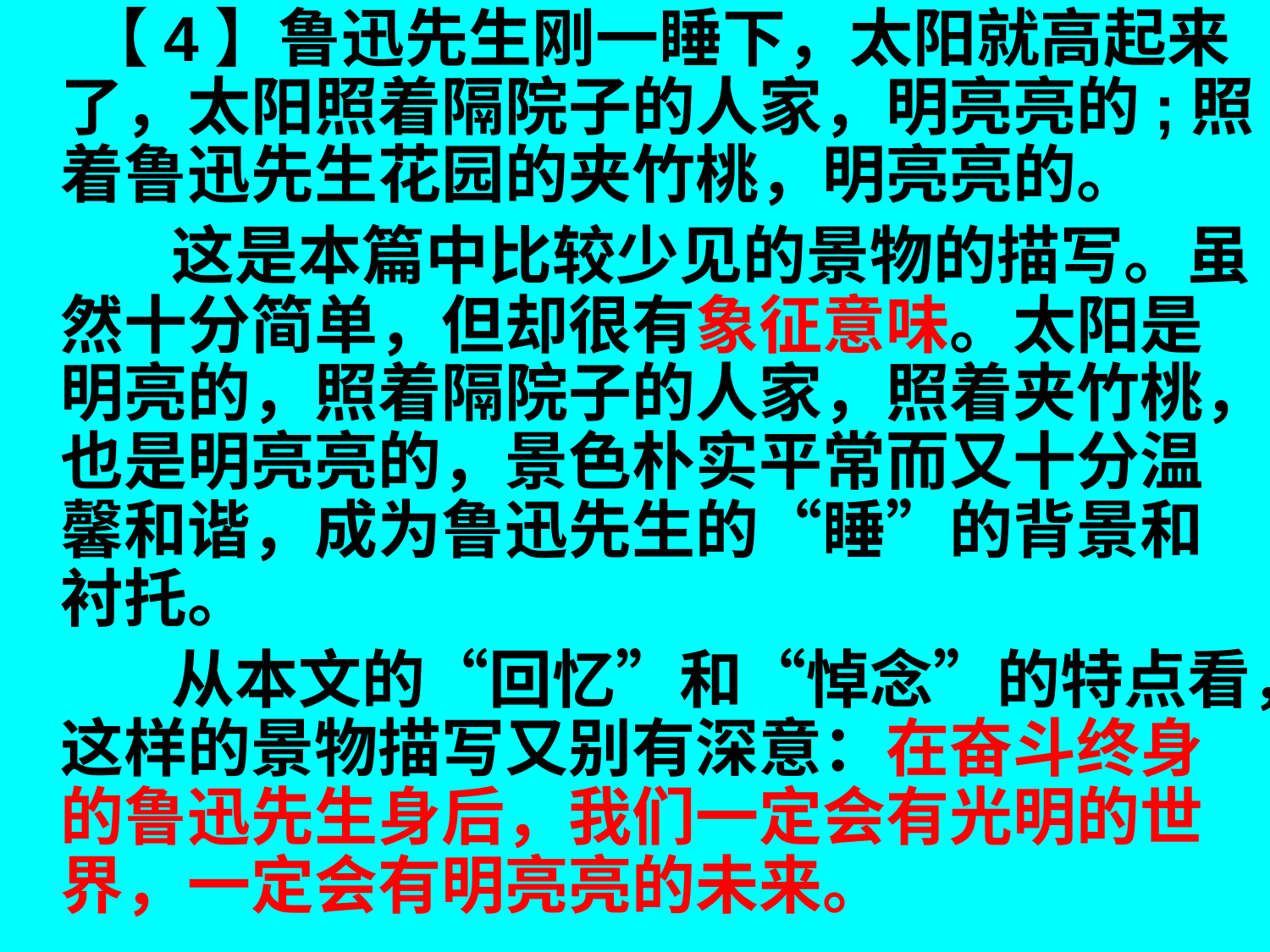

【4】鲁迅先生刚一睡下，太阳就高起来了，太阳照着隔院子的人家，明亮亮的;照着鲁迅先生花园的夹竹桃，明亮亮的。
          这是本篇中比较少见的景物的描写。虽然十分简单，但却很有象征意味。太阳是明亮的，照着隔院子的人家，照着夹竹桃，也是明亮亮的，景色朴实平常而又十分温馨和谐，成为鲁迅先生的“睡”的背景和衬托。
          从本文的“回忆”和“悼念”的特点看，这样的景物描写又别有深意：在奋斗终身的鲁迅先生身后，我们一定会有光明的世界，一定会有明亮亮的未来。
#